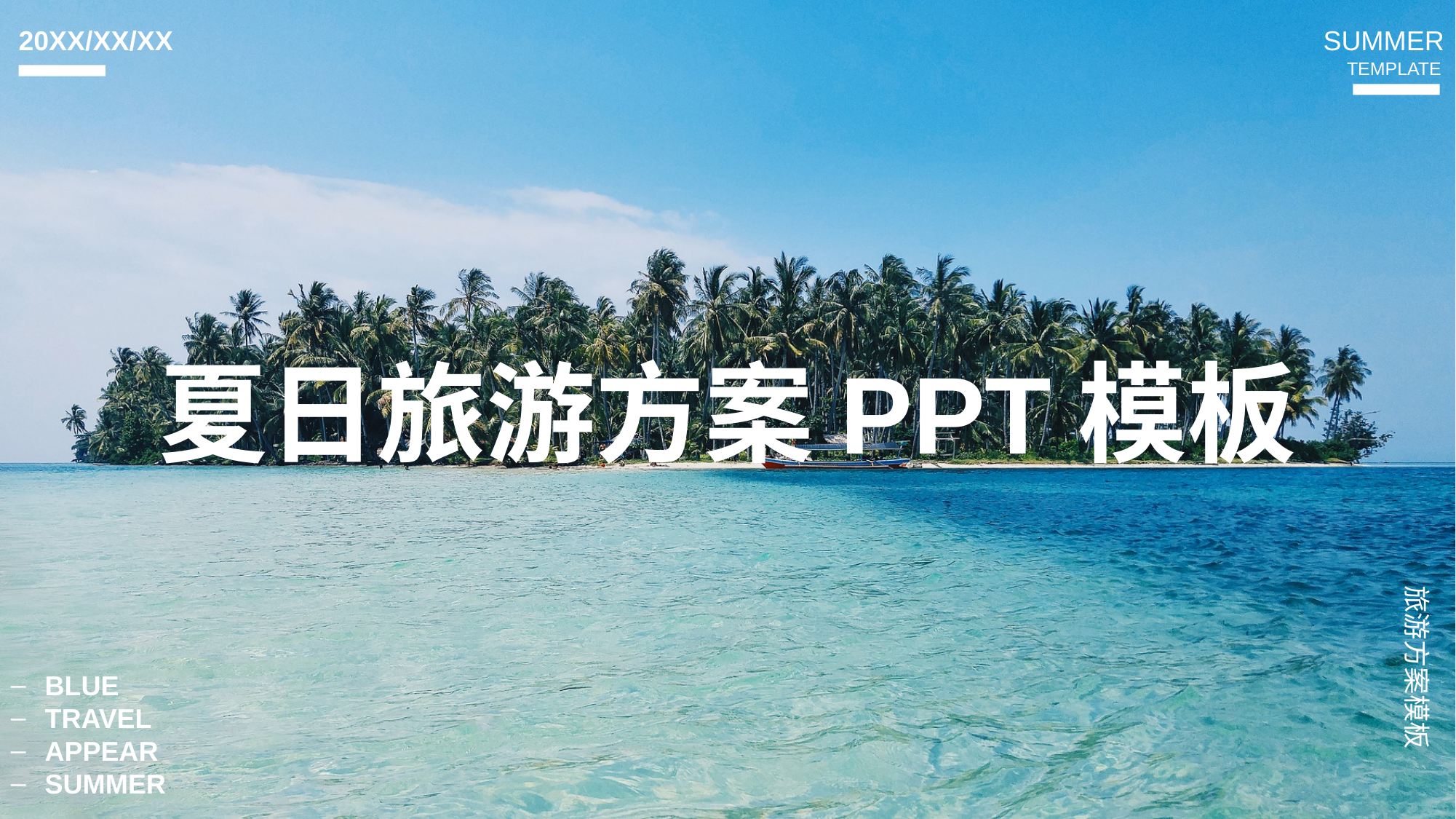

20XX/XX/XX
SUMMER
TEMPLATE

夏日旅游方案PPT模板
旅游方案模板
BLUE
TRAVEL
APPEAR
SUMMER